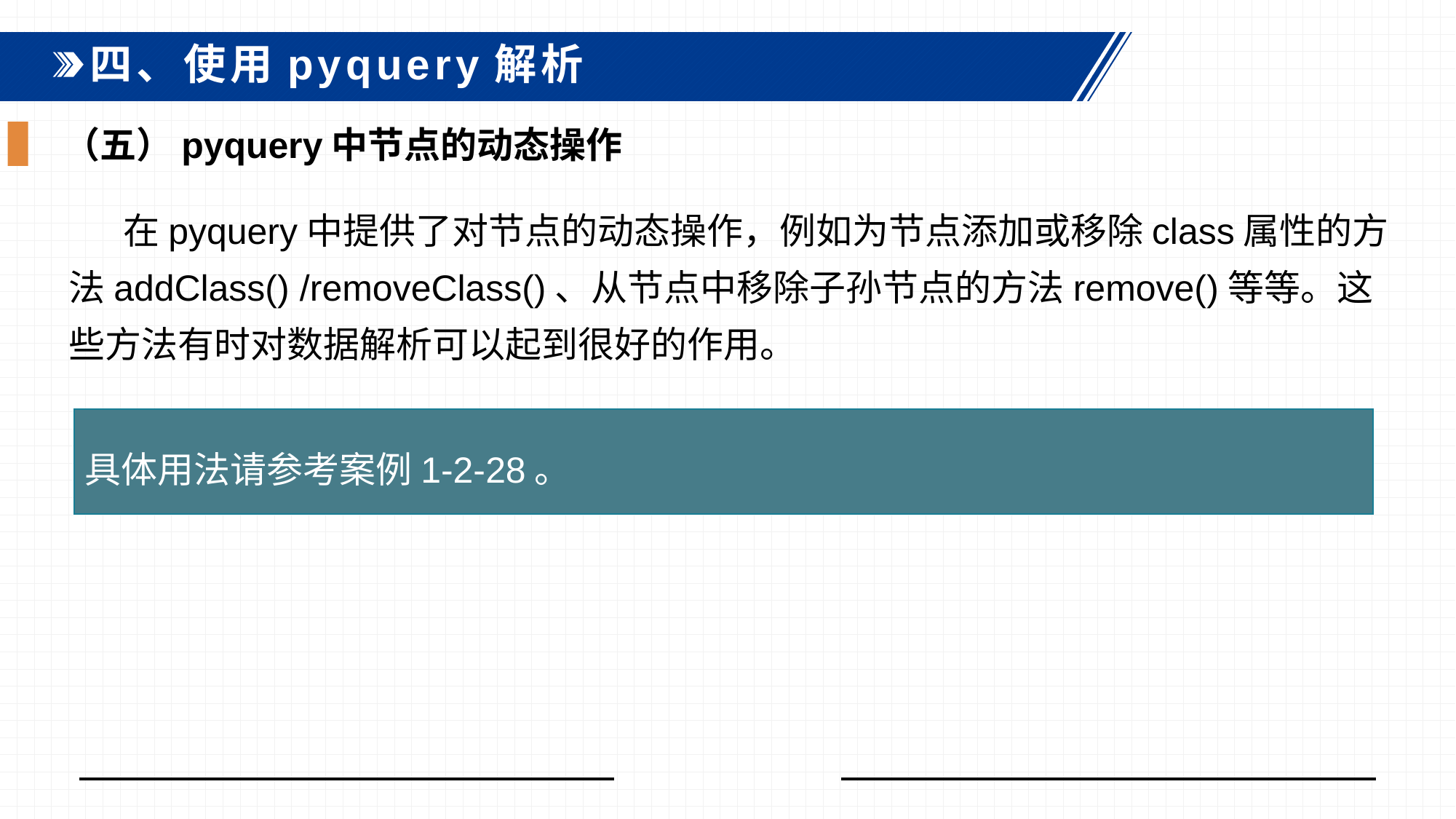

四、使用pyquery解析
（五）pyquery中节点的动态操作

在pyquery中提供了对节点的动态操作，例如为节点添加或移除class属性的方法addClass() /removeClass()、从节点中移除子孙节点的方法remove()等等。这些方法有时对数据解析可以起到很好的作用。
具体用法请参考案例1-2-28。